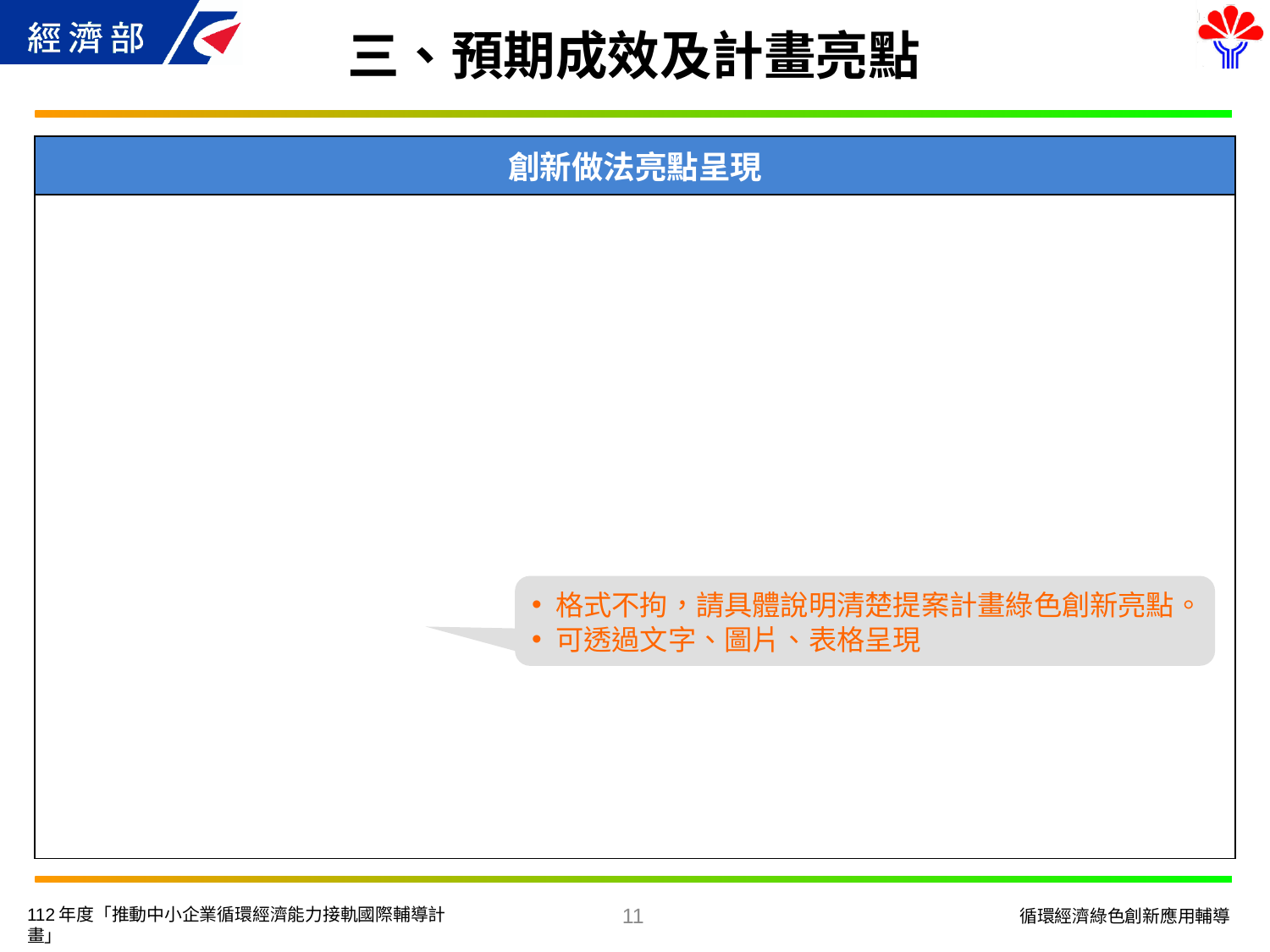

# 三、預期成效及計畫亮點
| 創新做法亮點呈現 |
| --- |
|  |
格式不拘，請具體說明清楚提案計畫綠色創新亮點。
可透過文字、圖片、表格呈現
11